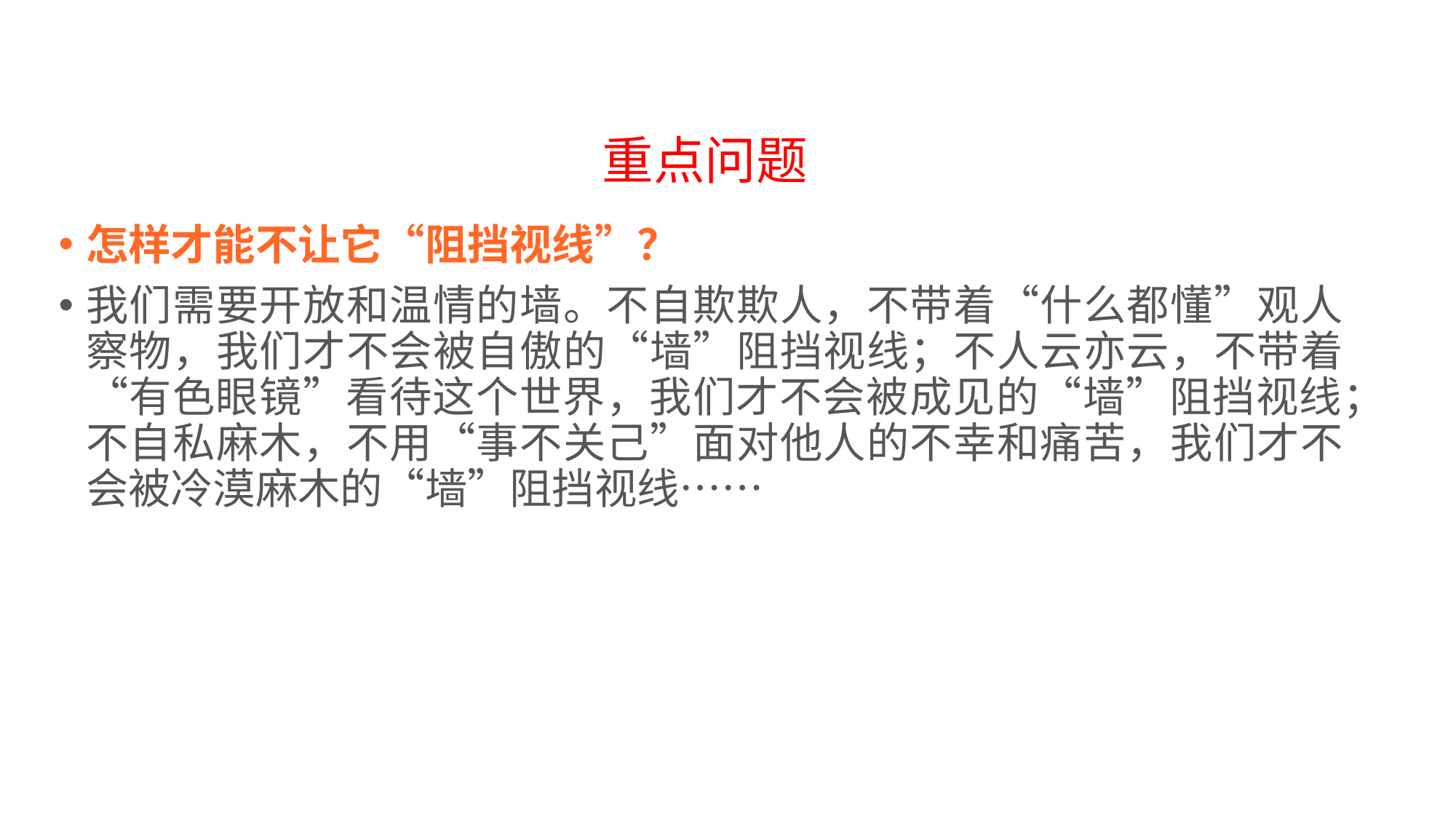

# 重点问题
怎样才能不让它“阻挡视线”？
我们需要开放和温情的墙。不自欺欺人，不带着“什么都懂”观人察物，我们才不会被自傲的“墙”阻挡视线；不人云亦云，不带着“有色眼镜”看待这个世界，我们才不会被成见的“墙”阻挡视线；不自私麻木，不用“事不关己”面对他人的不幸和痛苦，我们才不会被冷漠麻木的“墙”阻挡视线……